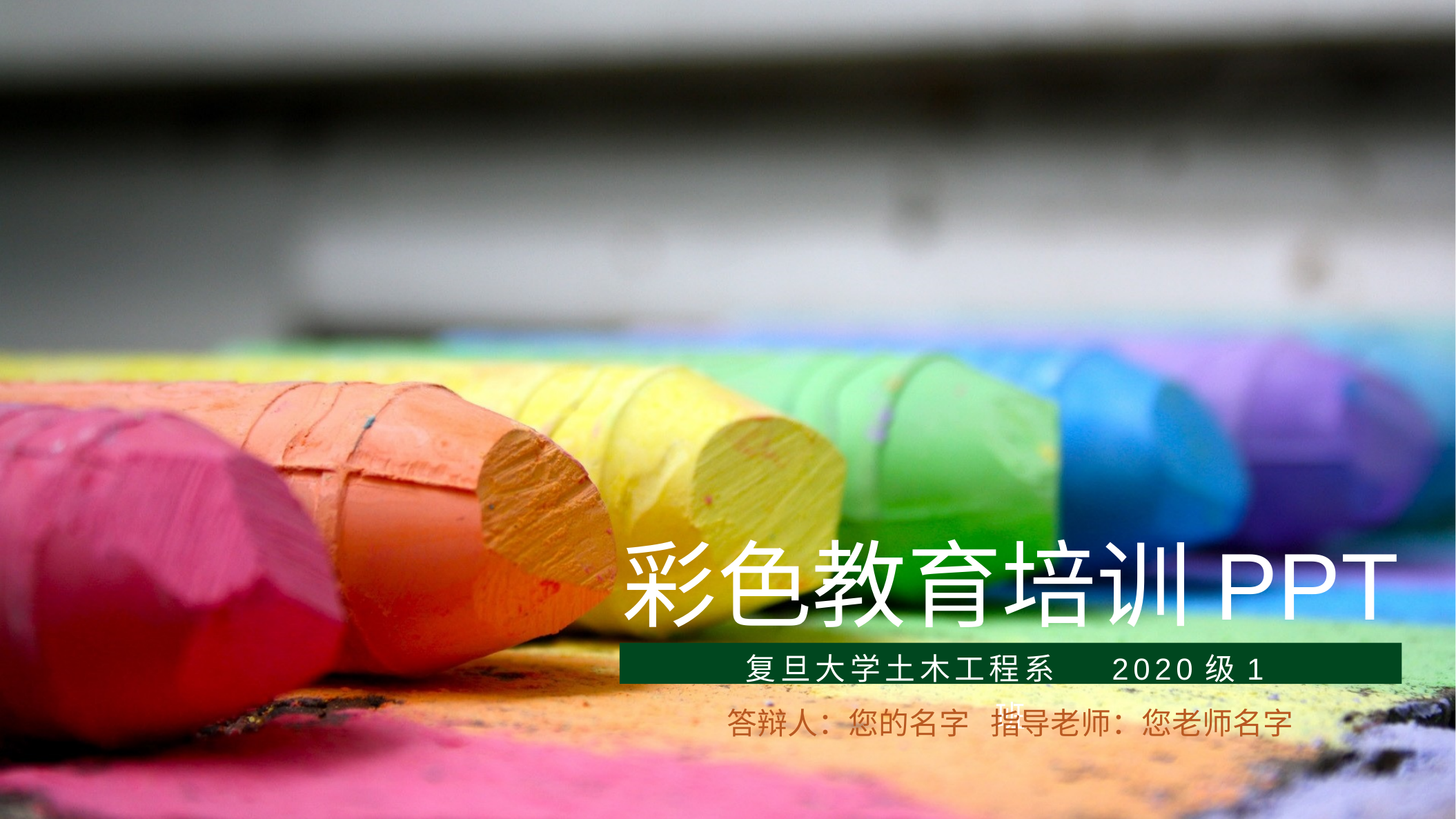

彩色教育培训PPT
复旦大学土木工程系    2020级1班

答辩人：您的名字   指导老师：您老师名字